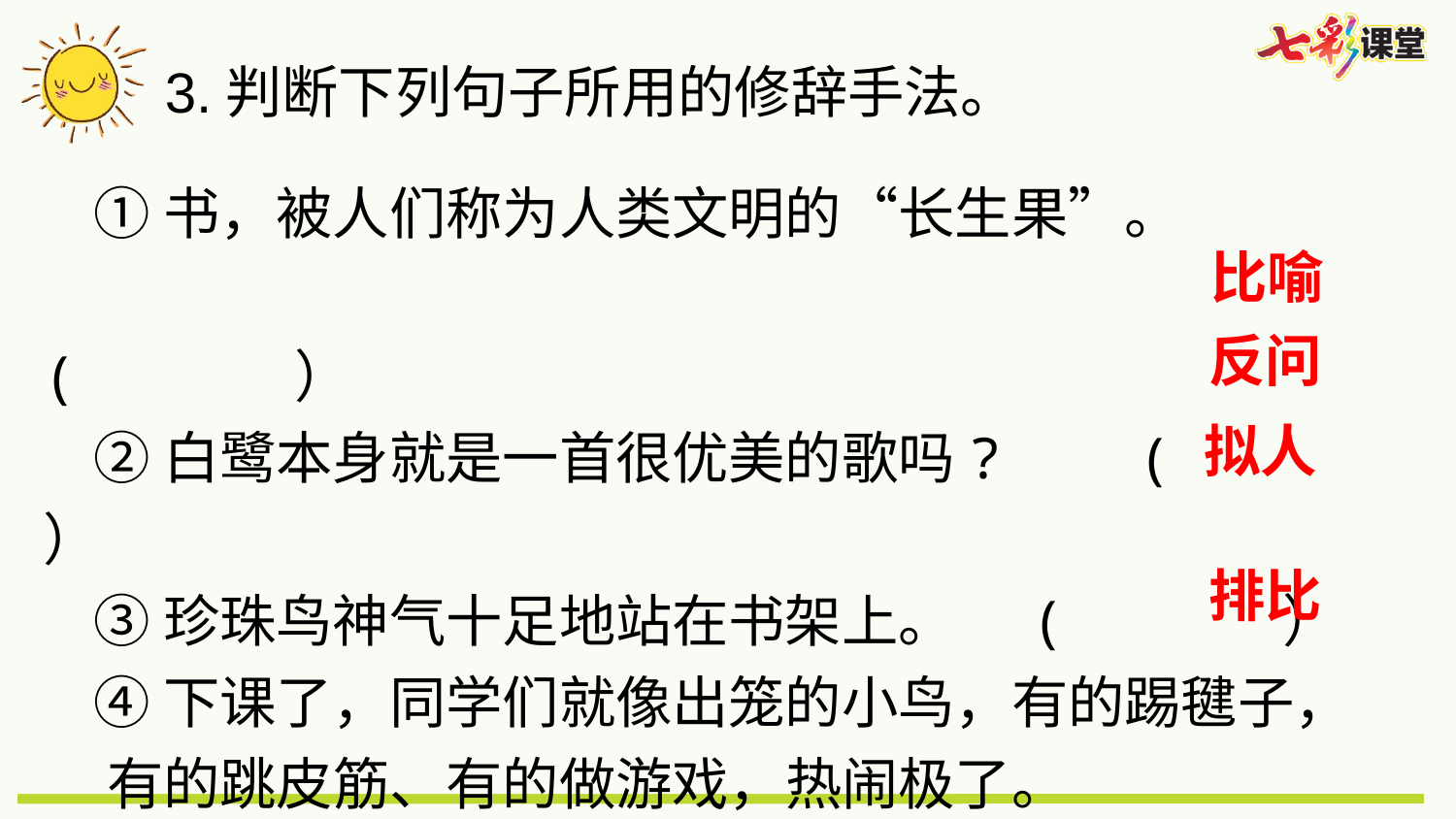

3.判断下列句子所用的修辞手法。
    ①书，被人们称为人类文明的“长生果”。
                                       (      ）
    ②白鹭本身就是一首很优美的歌吗?    (      ）
    ③珍珠鸟神气十足地站在书架上。     (      ）
    ④下课了，同学们就像出笼的小鸟，有的踢毽子，
    有的跳皮筋、有的做游戏，热闹极了。 (      ）
比喻
反问
拟人
排比